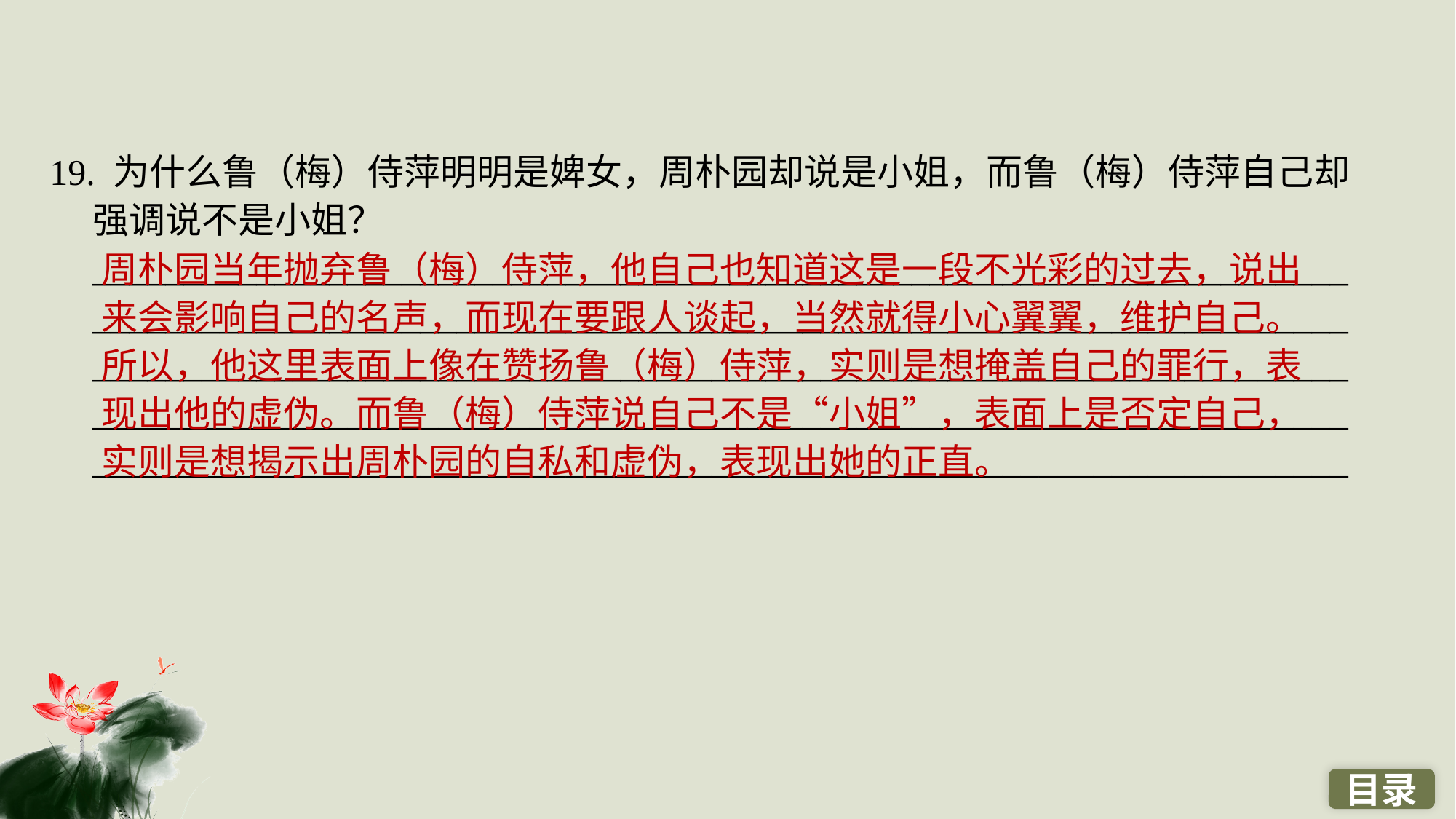

19. 为什么鲁（梅）侍萍明明是婢女，周朴园却说是小姐，而鲁（梅）侍萍自己却强调说不是小姐？_________________________________________________________________________________________________________________________________________________________________________________________________________________________________________________________________________________________________________________________________________________________
周朴园当年抛弃鲁（梅）侍萍，他自己也知道这是一段不光彩的过去，说出来会影响自己的名声，而现在要跟人谈起，当然就得小心翼翼，维护自己。所以，他这里表面上像在赞扬鲁（梅）侍萍，实则是想掩盖自己的罪行，表现出他的虚伪。而鲁（梅）侍萍说自己不是“小姐”，表面上是否定自己，实则是想揭示出周朴园的自私和虚伪，表现出她的正直。